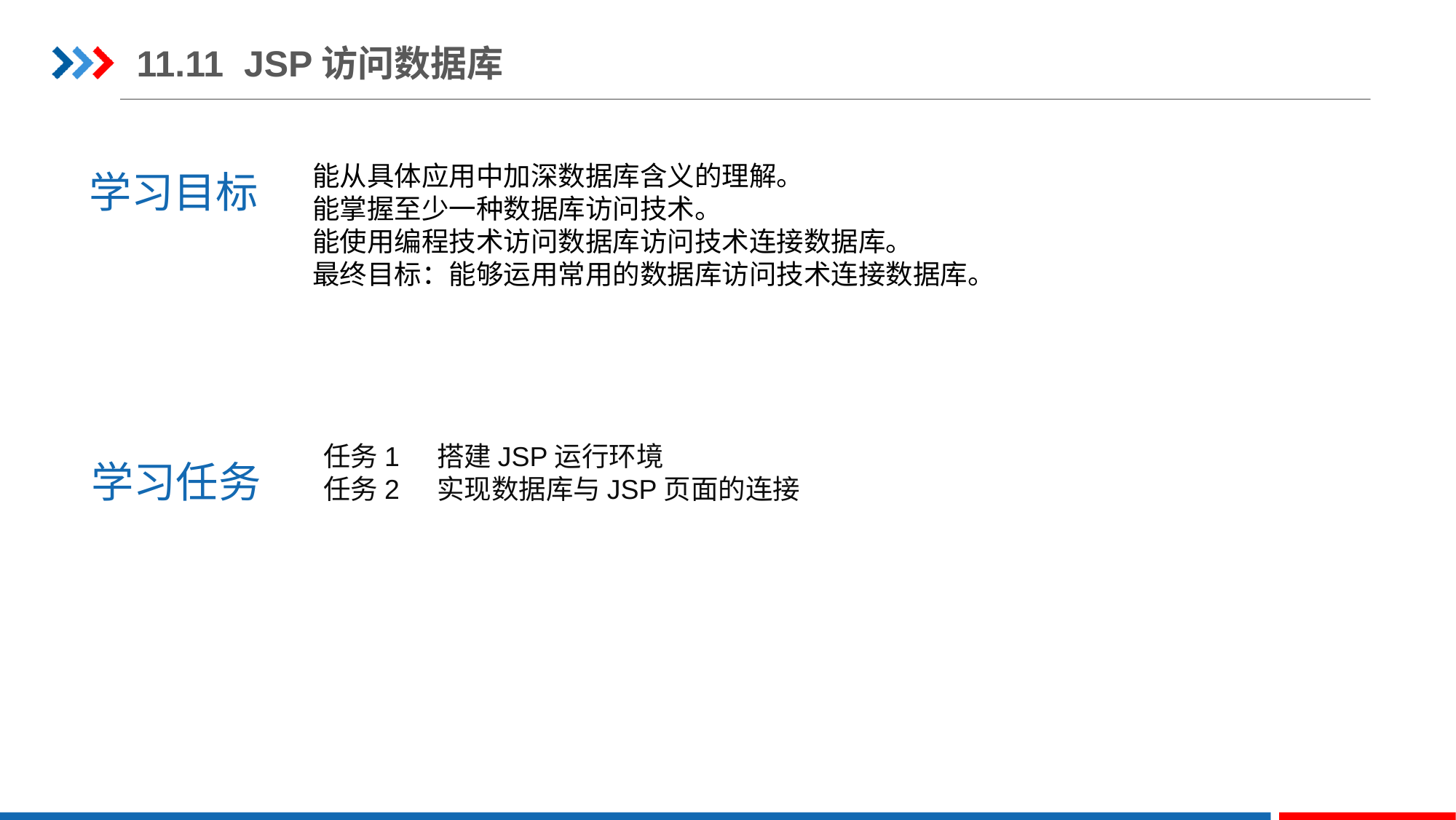

11.11  JSP访问数据库
学习目标
能从具体应用中加深数据库含义的理解。
能掌握至少一种数据库访问技术。
能使用编程技术访问数据库访问技术连接数据库。
最终目标：能够运用常用的数据库访问技术连接数据库。
学习任务
任务1    搭建JSP运行环境
任务2    实现数据库与JSP页面的连接